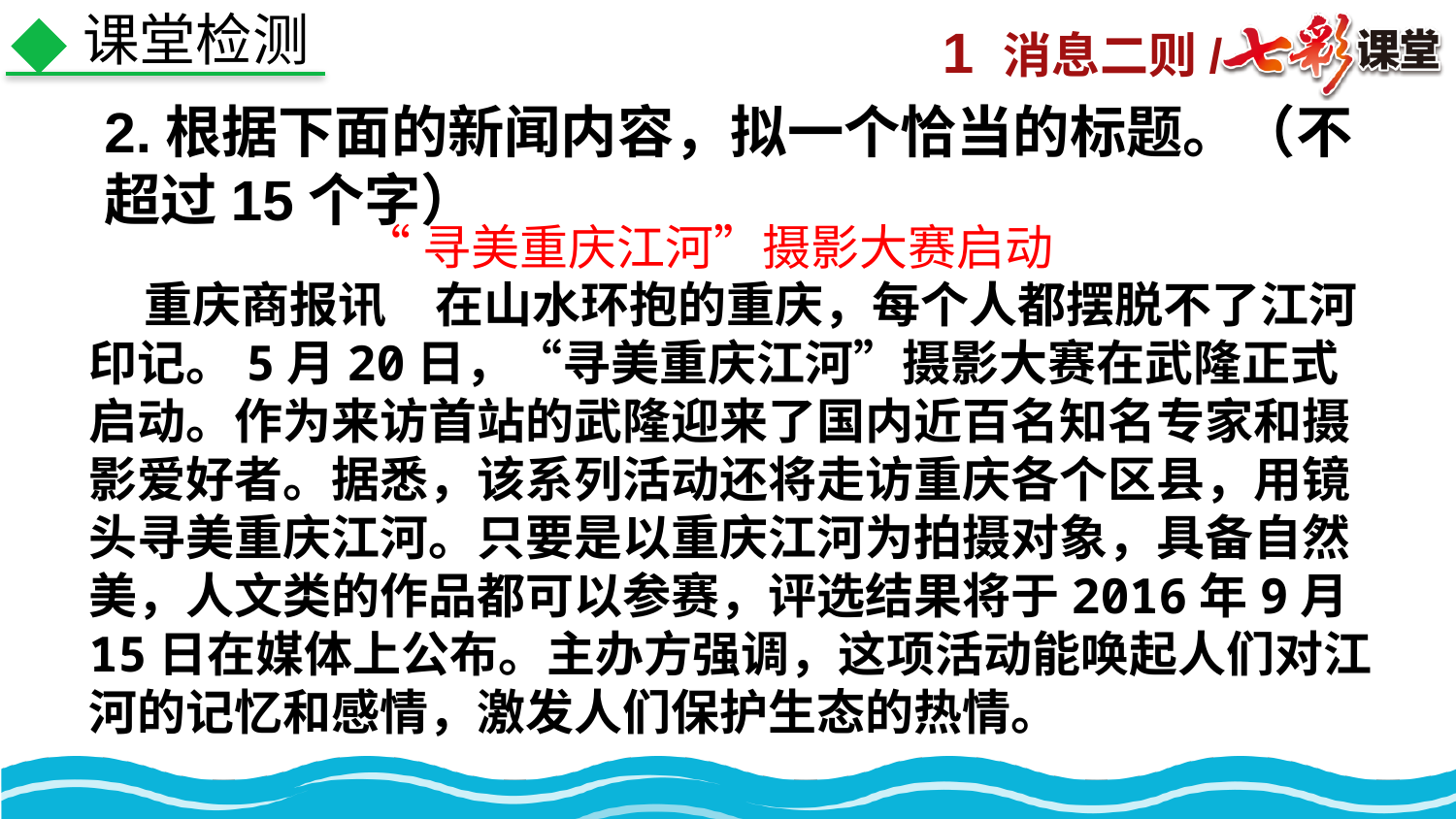

课堂检测

2.根据下面的新闻内容，拟一个恰当的标题。（不超过15个字）
“寻美重庆江河”摄影大赛启动
    重庆商报讯　在山水环抱的重庆，每个人都摆脱不了江河印记。5月20日，“寻美重庆江河”摄影大赛在武隆正式启动。作为来访首站的武隆迎来了国内近百名知名专家和摄影爱好者。据悉，该系列活动还将走访重庆各个区县，用镜头寻美重庆江河。只要是以重庆江河为拍摄对象，具备自然美，人文类的作品都可以参赛，评选结果将于2016年9月15日在媒体上公布。主办方强调，这项活动能唤起人们对江河的记忆和感情，激发人们保护生态的热情。